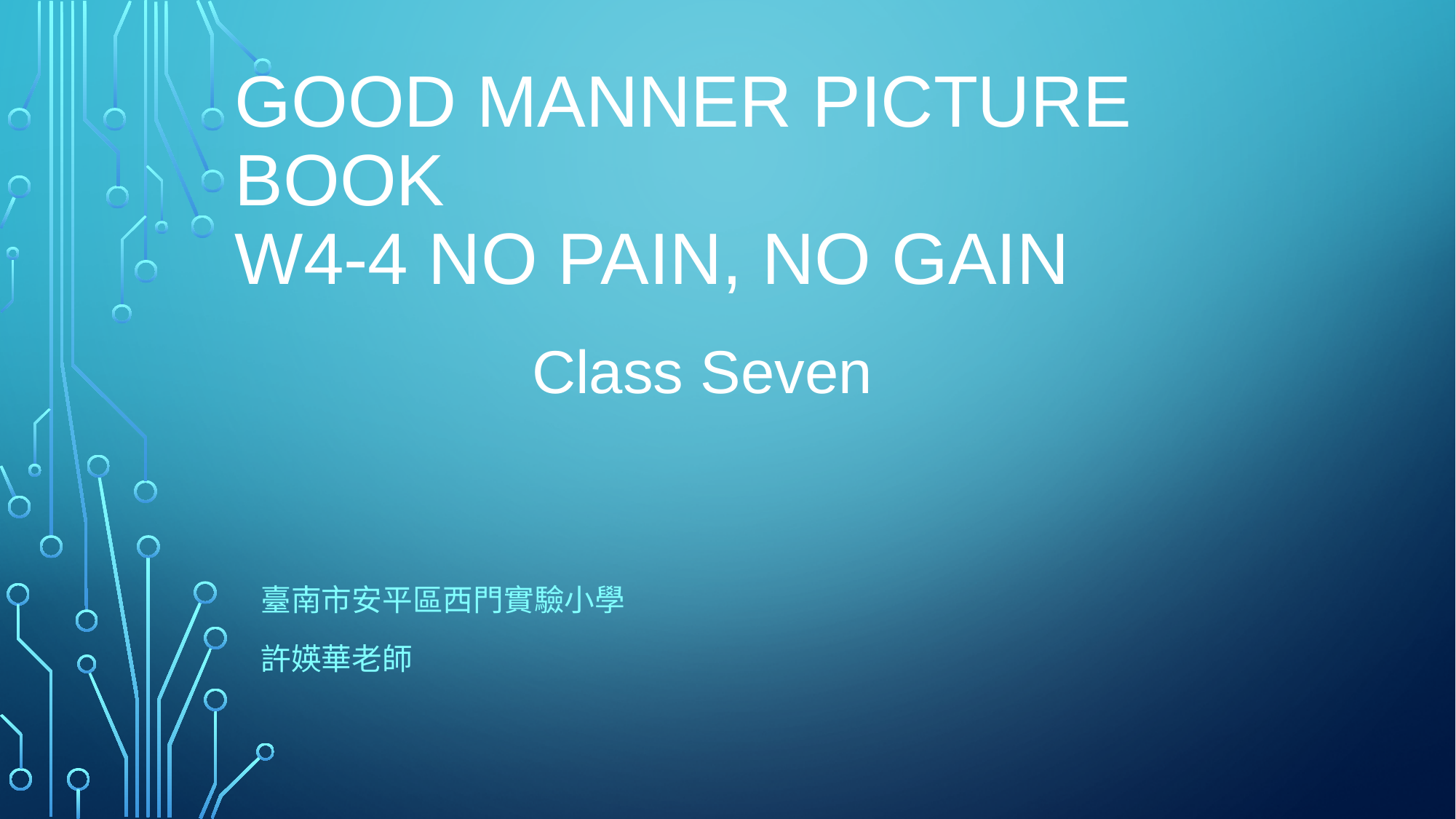

# GOOD MANNER PICTURE BOOK W4-4 NO PAIN, NO GAIN
Class Seven
臺南市安平區西門實驗小學
許媖華老師